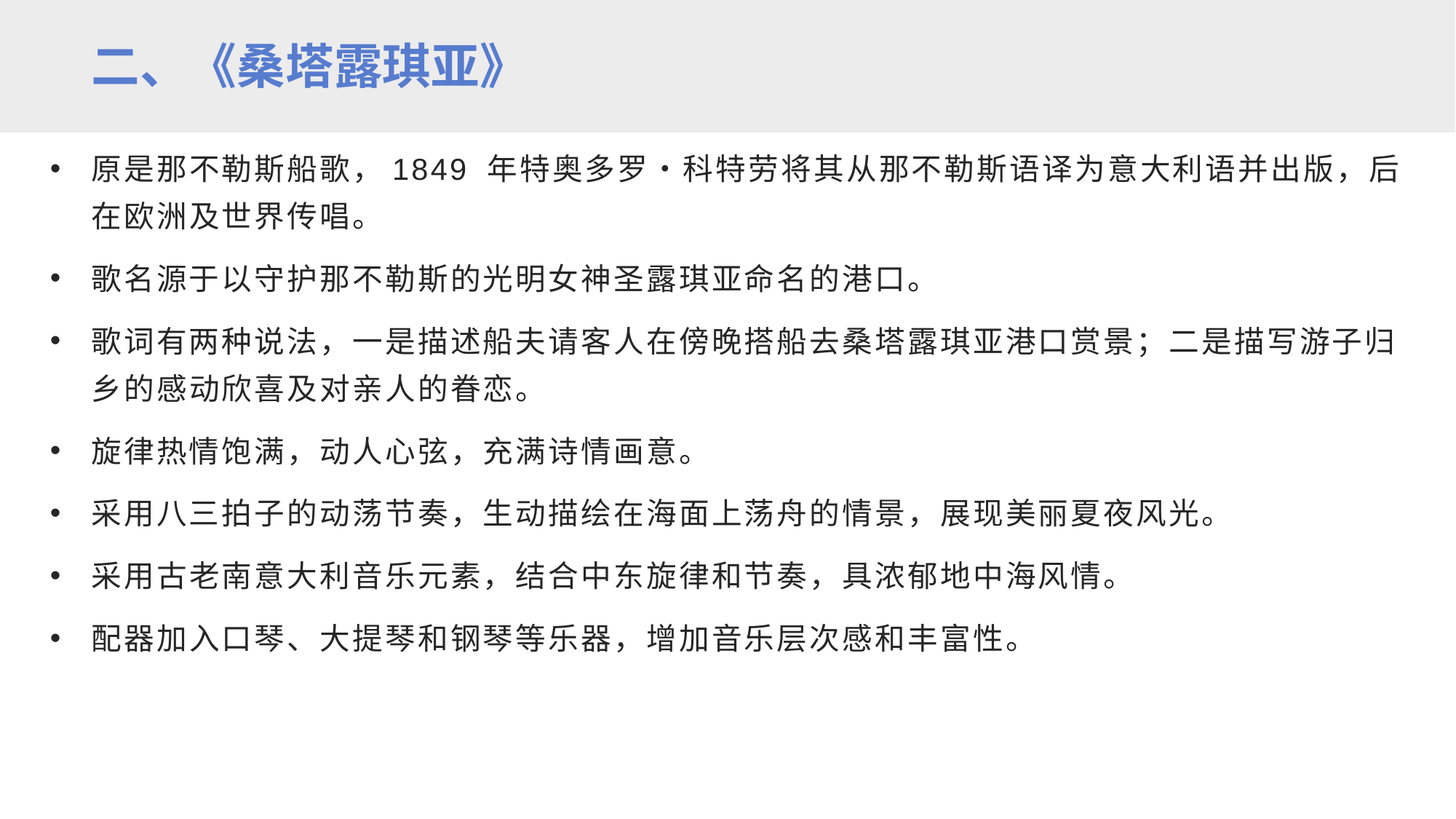

二、《桑塔露琪亚》
原是那不勒斯船歌，1849 年特奥多罗・科特劳将其从那不勒斯语译为意大利语并出版，后在欧洲及世界传唱。
歌名源于以守护那不勒斯的光明女神圣露琪亚命名的港口。
歌词有两种说法，一是描述船夫请客人在傍晚搭船去桑塔露琪亚港口赏景；二是描写游子归乡的感动欣喜及对亲人的眷恋。
旋律热情饱满，动人心弦，充满诗情画意。
采用八三拍子的动荡节奏，生动描绘在海面上荡舟的情景，展现美丽夏夜风光。
采用古老南意大利音乐元素，结合中东旋律和节奏，具浓郁地中海风情。
配器加入口琴、大提琴和钢琴等乐器，增加音乐层次感和丰富性。